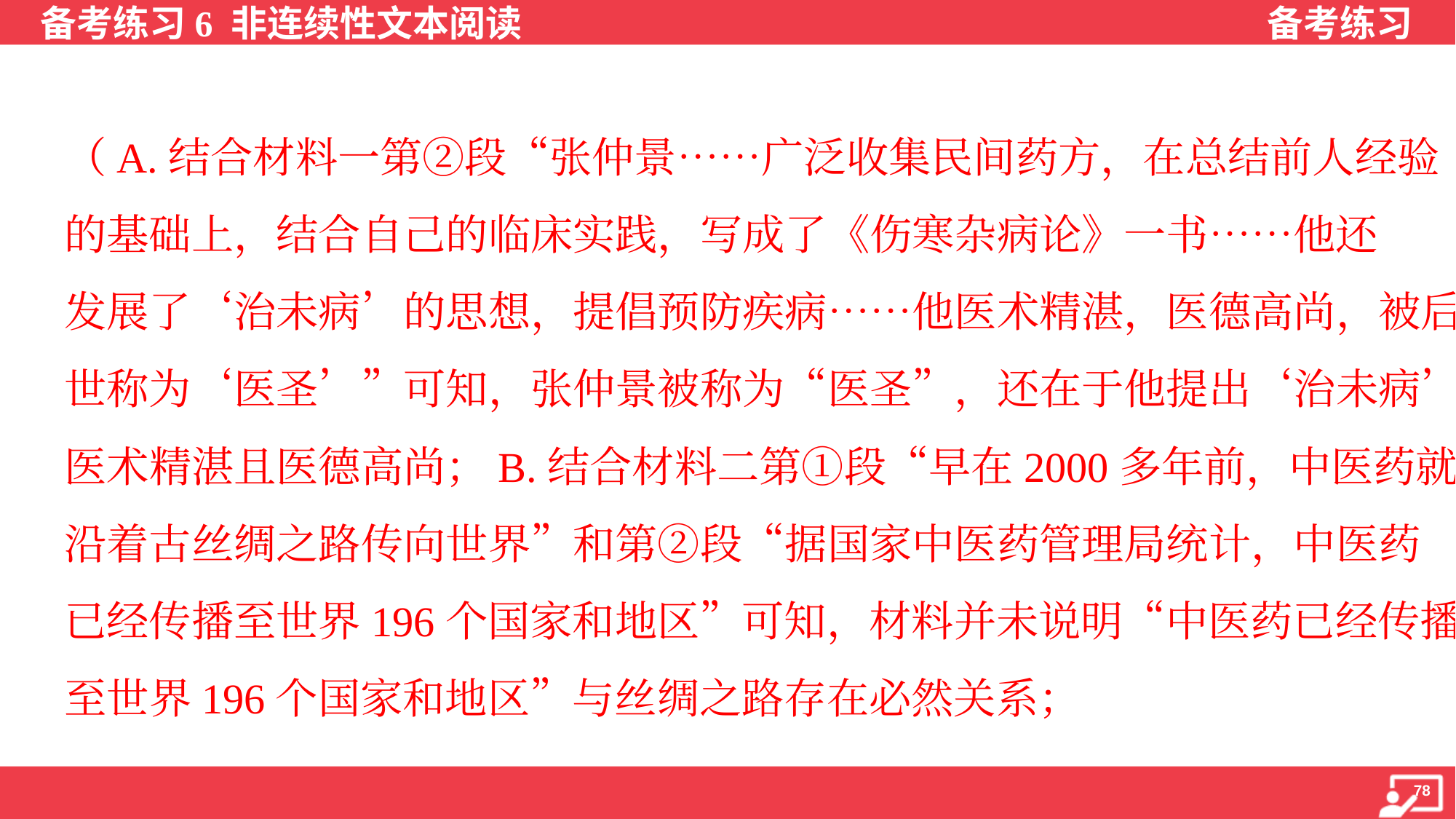

（A.结合材料一第②段“张仲景……广泛收集民间药方，在总结前人经验
的基础上，结合自己的临床实践，写成了《伤寒杂病论》一书……他还
发展了‘治未病’的思想，提倡预防疾病……他医术精湛，医德高尚，被后
世称为‘医圣’”可知，张仲景被称为“医圣”，还在于他提出‘治未病’ 思想，
医术精湛且医德高尚；B.结合材料二第①段“早在2000多年前，中医药就
沿着古丝绸之路传向世界”和第②段“据国家中医药管理局统计，中医药
已经传播至世界196个国家和地区”可知，材料并未说明“中医药已经传播
至世界196个国家和地区”与丝绸之路存在必然关系；